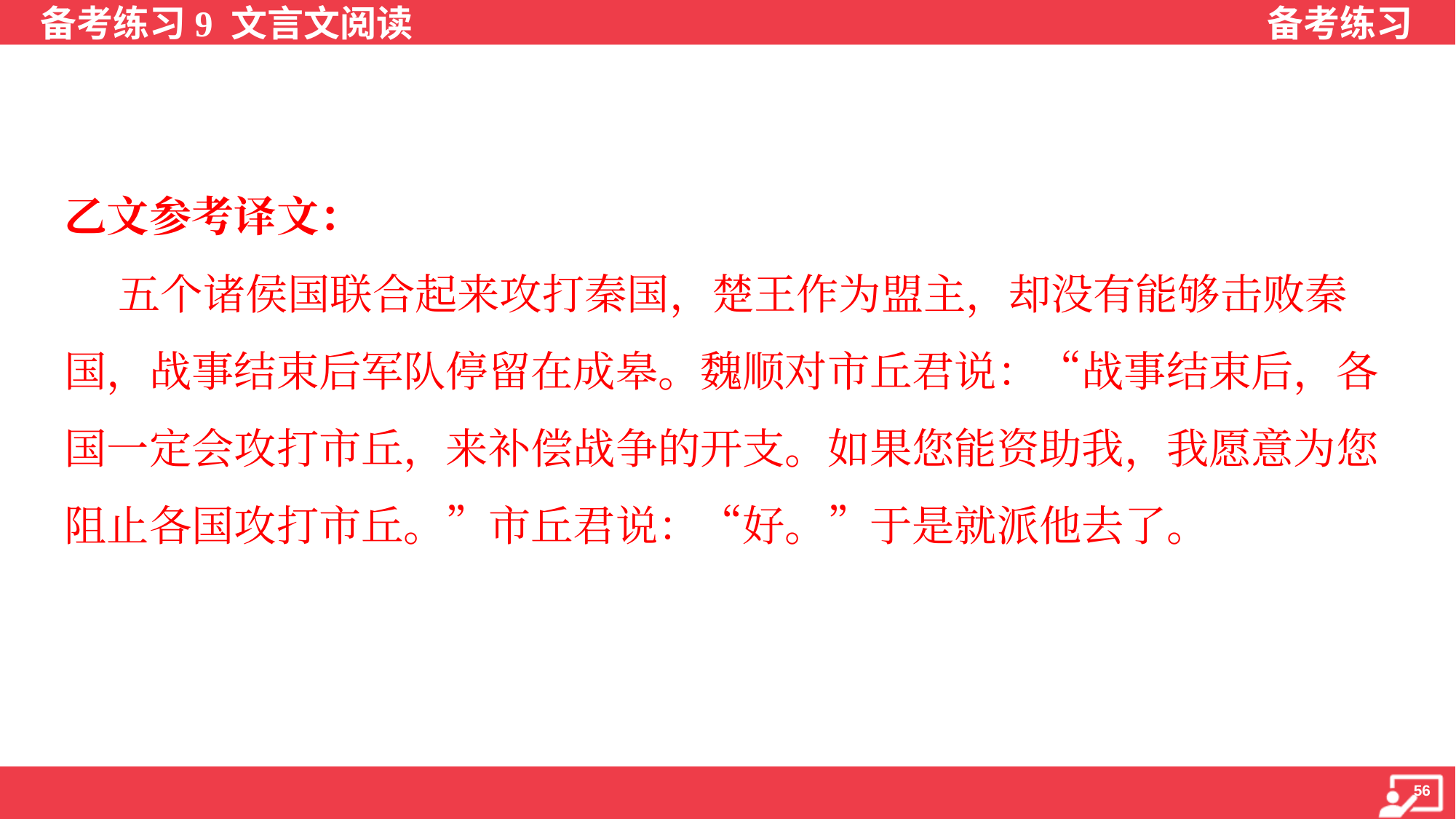

乙文参考译文：
    五个诸侯国联合起来攻打秦国，楚王作为盟主，却没有能够击败秦
国，战事结束后军队停留在成皋。魏顺对市丘君说：“战事结束后，各
国一定会攻打市丘，来补偿战争的开支。如果您能资助我，我愿意为您
阻止各国攻打市丘。”市丘君说：“好。”于是就派他去了。